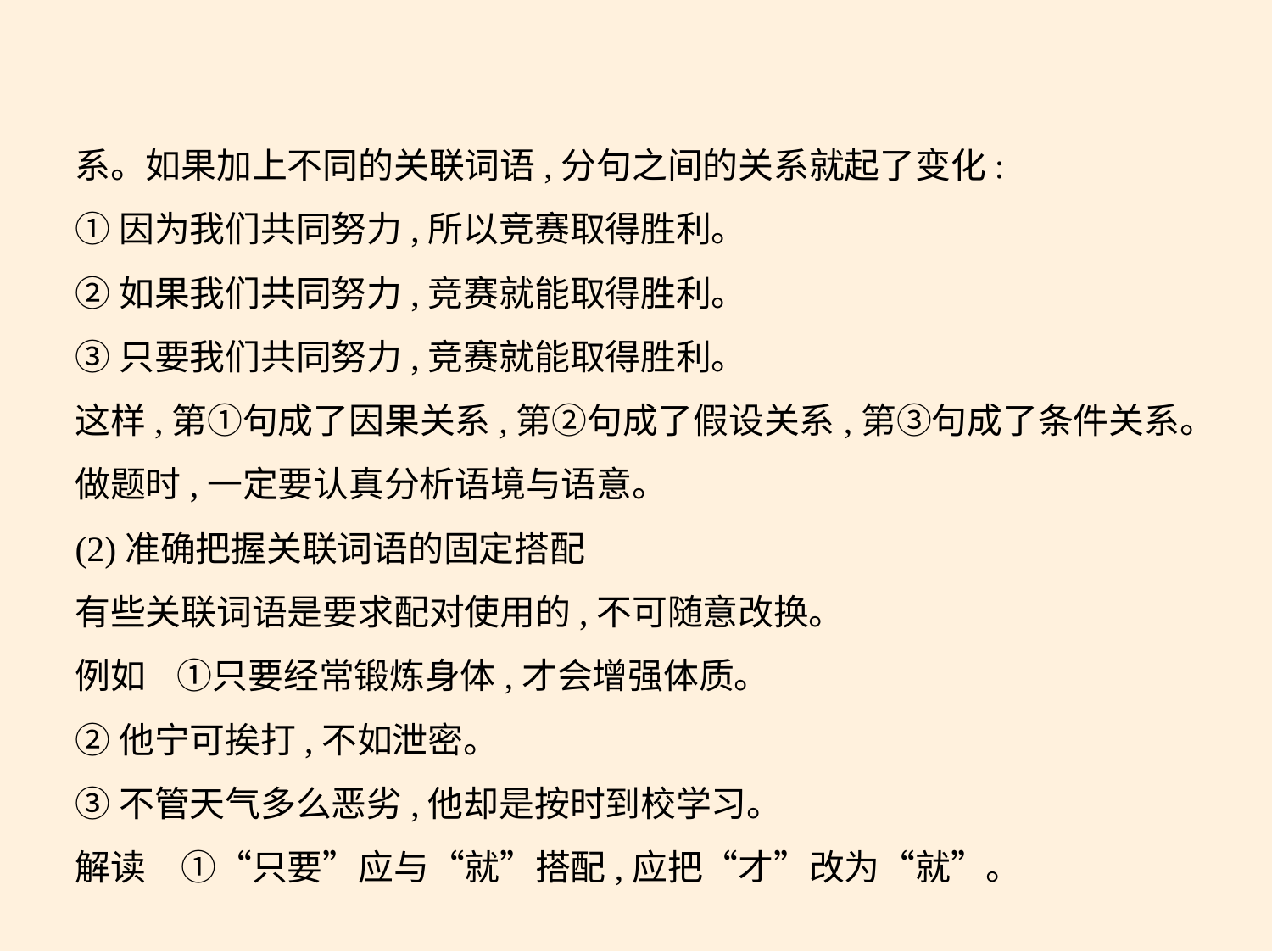

系。如果加上不同的关联词语,分句之间的关系就起了变化:
①因为我们共同努力,所以竞赛取得胜利。
②如果我们共同努力,竞赛就能取得胜利。
③只要我们共同努力,竞赛就能取得胜利。
这样,第①句成了因果关系,第②句成了假设关系,第③句成了条件关系。
做题时,一定要认真分析语境与语意。
(2)准确把握关联词语的固定搭配
有些关联词语是要求配对使用的,不可随意改换。
例如    ①只要经常锻炼身体,才会增强体质。
②他宁可挨打,不如泄密。
③不管天气多么恶劣,他却是按时到校学习。
解读　①“只要”应与“就”搭配,应把“才”改为“就”。